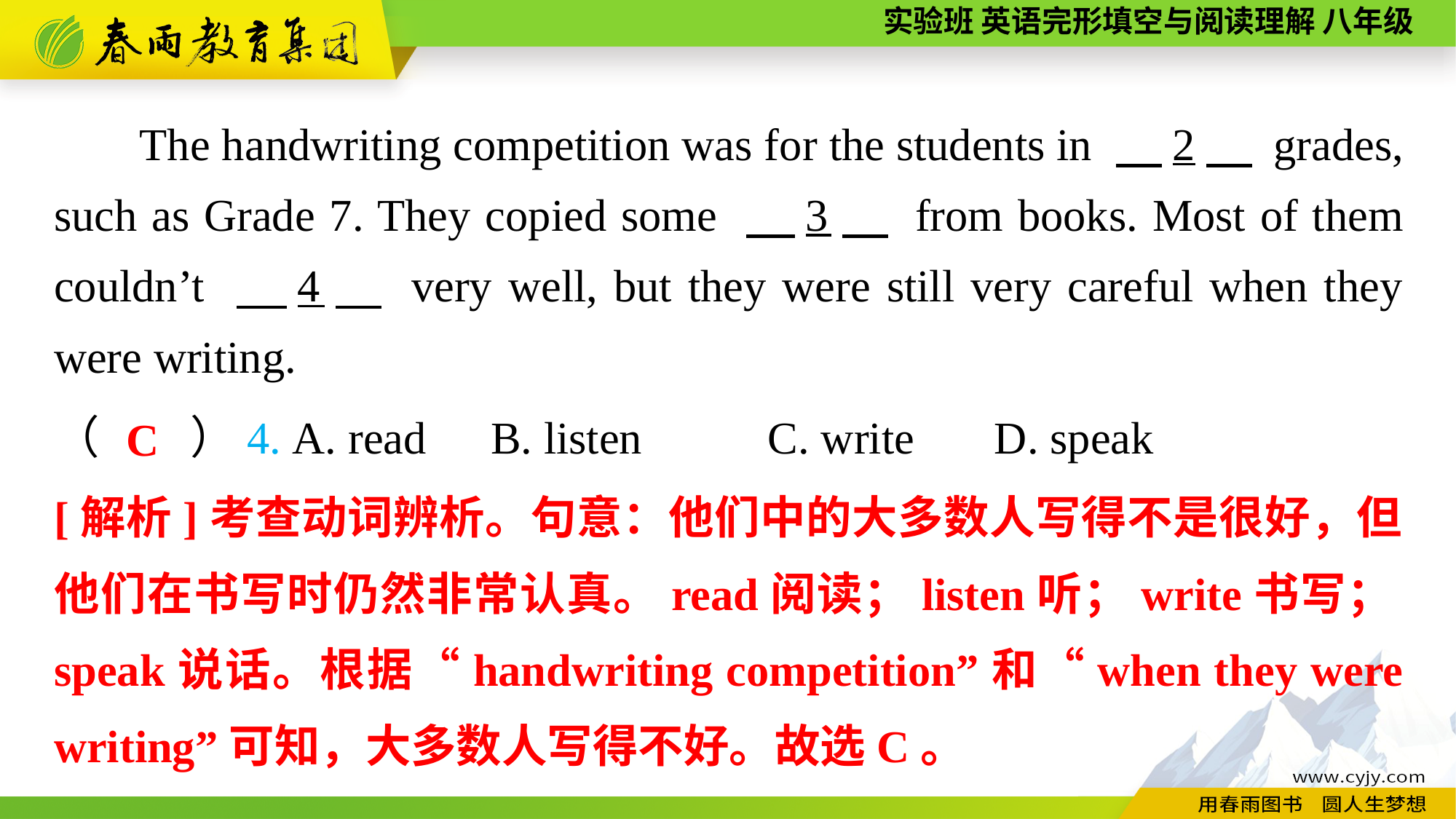

The handwriting competition was for the students in 　2　 grades, such as Grade 7. They copied some 　3　 from books. Most of them couldn’t 　4　 very well, but they were still very careful when they were writing.
（　　）4. A. read	B. listen           C. write       D. speak
C
[解析]考查动词辨析。句意：他们中的大多数人写得不是很好，但他们在书写时仍然非常认真。read阅读；listen听；write书写；speak说话。根据“handwriting competition”和“when they were writing”可知，大多数人写得不好。故选C。